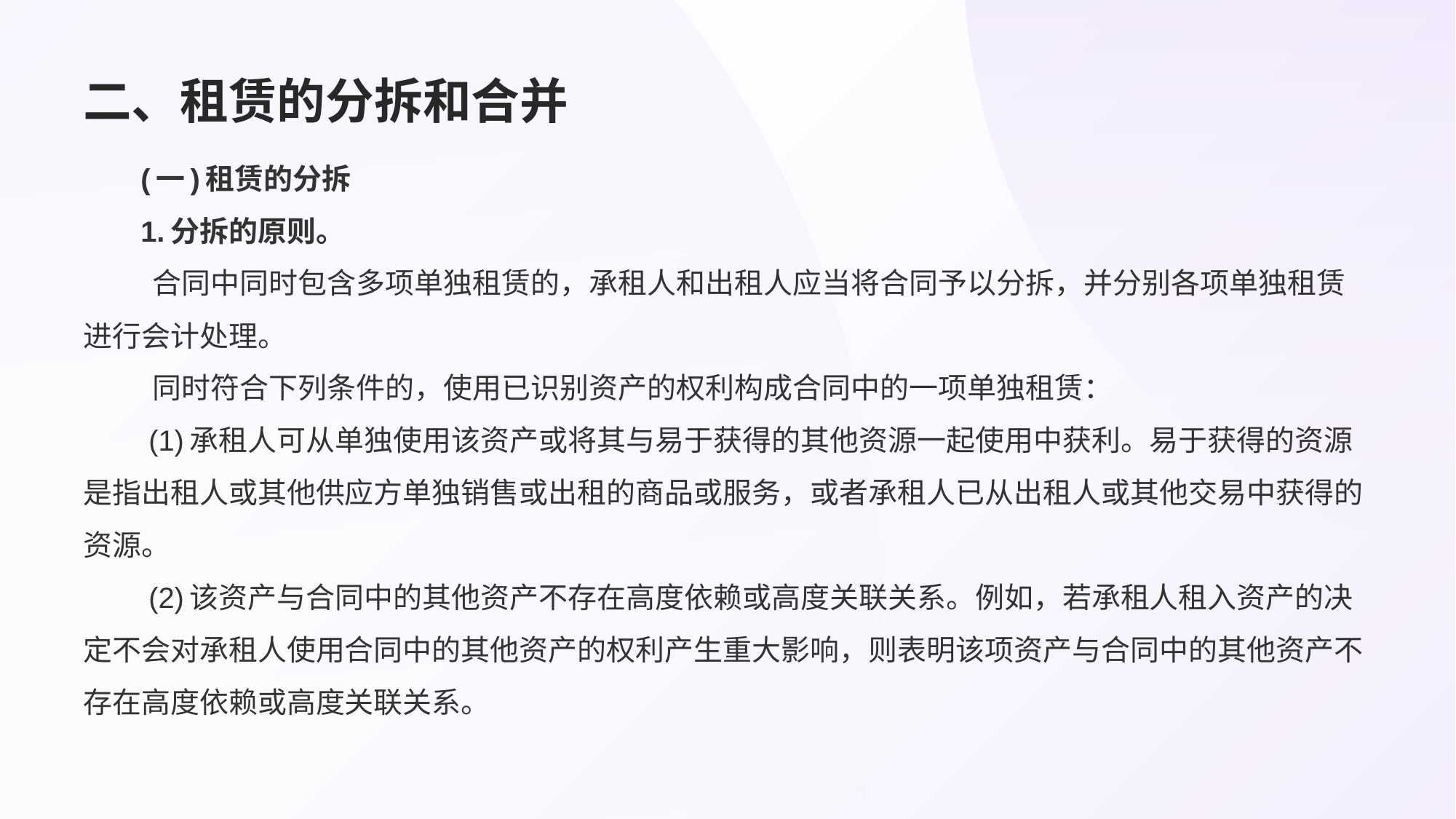

# 二、租赁的分拆和合并
(一)租赁的分拆
1.分拆的原则。
 合同中同时包含多项单独租赁的，承租人和出租人应当将合同予以分拆，并分别各项单独租赁进行会计处理。
 同时符合下列条件的，使用已识别资产的权利构成合同中的一项单独租赁：
 (1)承租人可从单独使用该资产或将其与易于获得的其他资源一起使用中获利。易于获得的资源是指出租人或其他供应方单独销售或出租的商品或服务，或者承租人已从出租人或其他交易中获得的资源。
 (2)该资产与合同中的其他资产不存在高度依赖或高度关联关系。例如，若承租人租入资产的决定不会对承租人使用合同中的其他资产的权利产生重大影响，则表明该项资产与合同中的其他资产不存在高度依赖或高度关联关系。